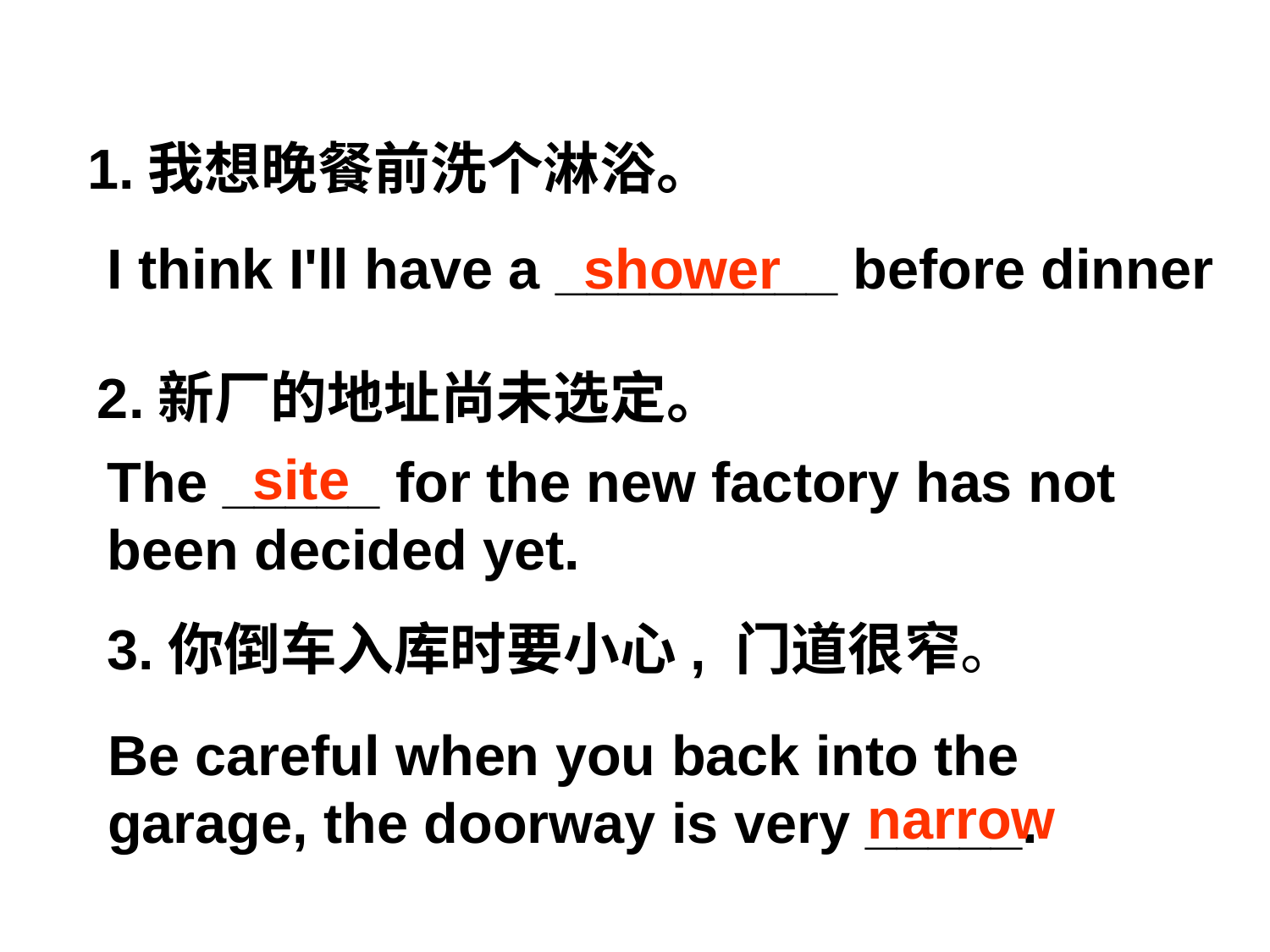

1.我想晚餐前洗个淋浴。

I think I'll have a _________ before dinner
shower
2.新厂的地址尚未选定。
site
The _____ for the new factory has not been decided yet.
3.你倒车入库时要小心, 门道很窄。
Be careful when you back into the garage, the doorway is very _____.
narrow